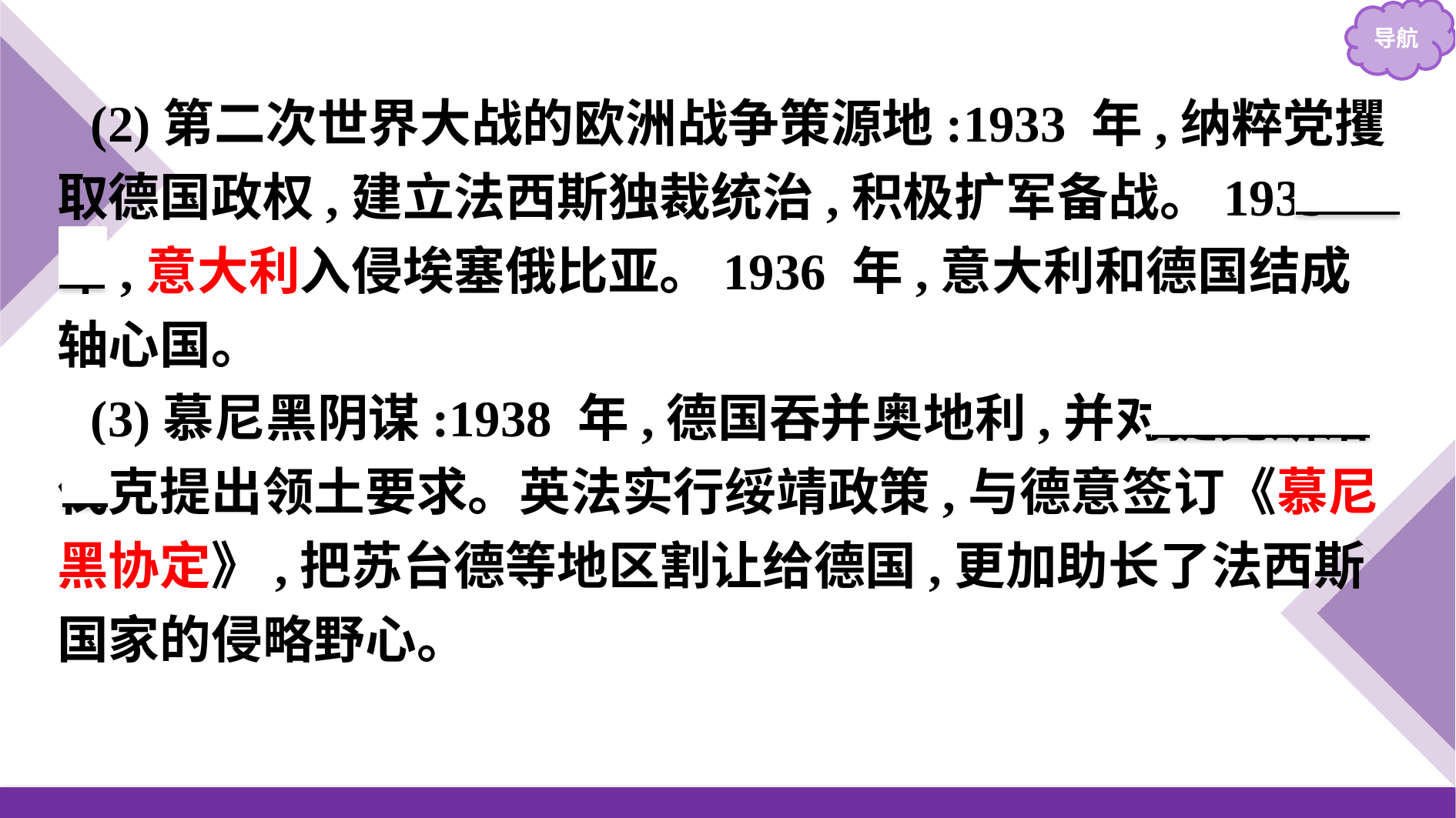

(2)第二次世界大战的欧洲战争策源地:1933 年,纳粹党攫取德国政权,建立法西斯独裁统治,积极扩军备战。1935 年,意大利入侵埃塞俄比亚。1936 年,意大利和德国结成轴心国。
(3)慕尼黑阴谋:1938 年,德国吞并奥地利,并对捷克斯洛伐克提出领土要求。英法实行绥靖政策,与德意签订《慕尼黑协定》,把苏台德等地区割让给德国,更加助长了法西斯国家的侵略野心。